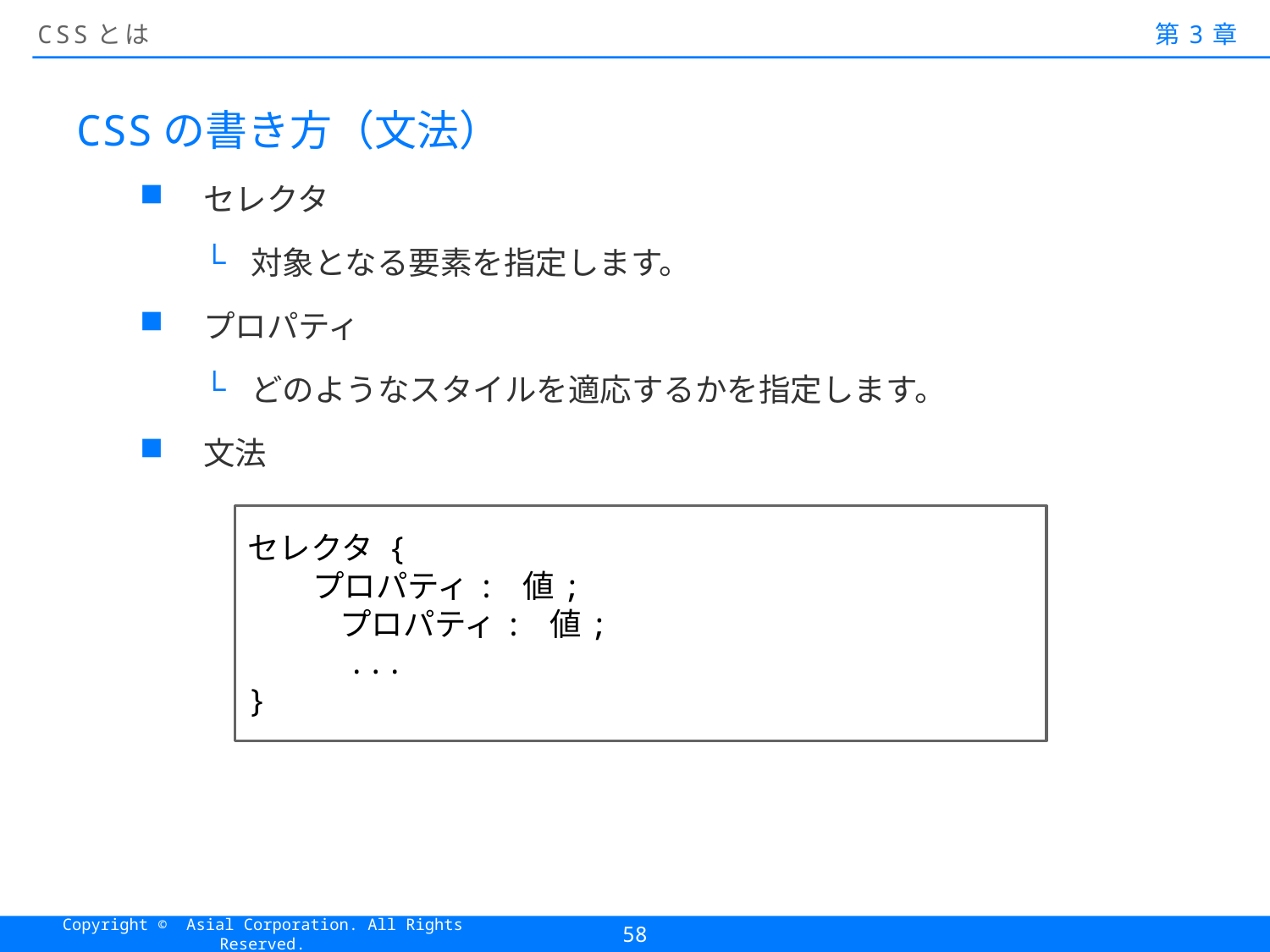

# CSSとは
第3章
CSSの書き方（文法）
セレクタ
対象となる要素を指定します。
プロパティ
どのようなスタイルを適応するかを指定します。
文法
セレクタ {
        プロパティ: 値;
　　    プロパティ: 値;
　　    ...
}
58